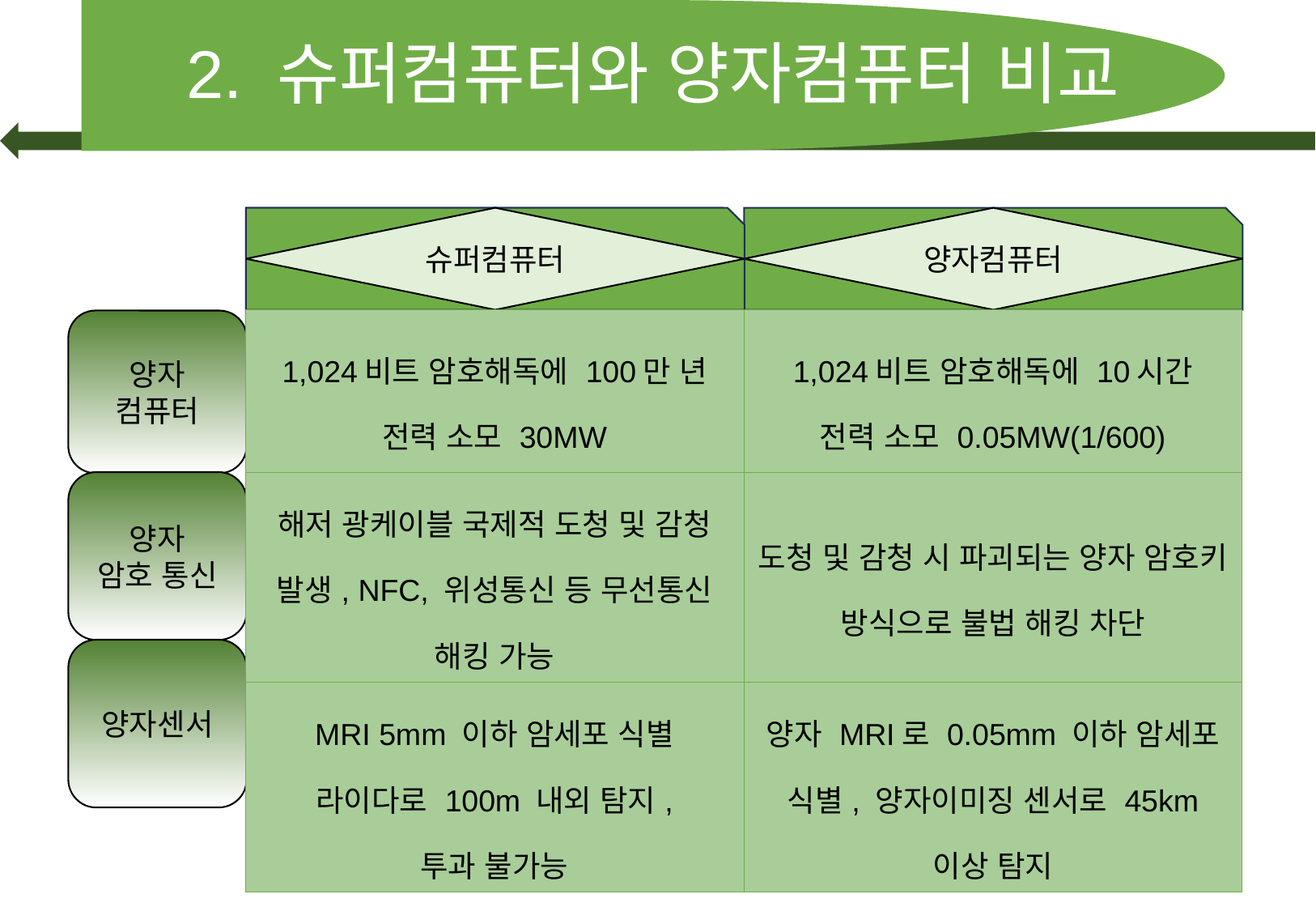

# 2. 슈퍼컴퓨터와 양자컴퓨터 비교

슈퍼컴퓨터

양자컴퓨터

슈퍼컴퓨터
| 1,024비트 암호해독에 100만 년 전력 소모 30MW | 1,024비트 암호해독에 10시간 전력 소모 0.05MW(1/600) |
| --- | --- |
| 해저 광케이블 국제적 도청 및 감청 발생, NFC, 위성통신 등 무선통신 해킹 가능 | 도청 및 감청 시 파괴되는 양자 암호키 방식으로 불법 해킹 차단 |
| MRI 5mm 이하 암세포 식별 라이다로 100m 내외 탐지, 투과 불가능 | 양자 MRI로 0.05mm 이하 암세포 식별, 양자이미징 센서로 45km 이상 탐지 |
양자
컴퓨터
양자
암호 통신
양자센서
4